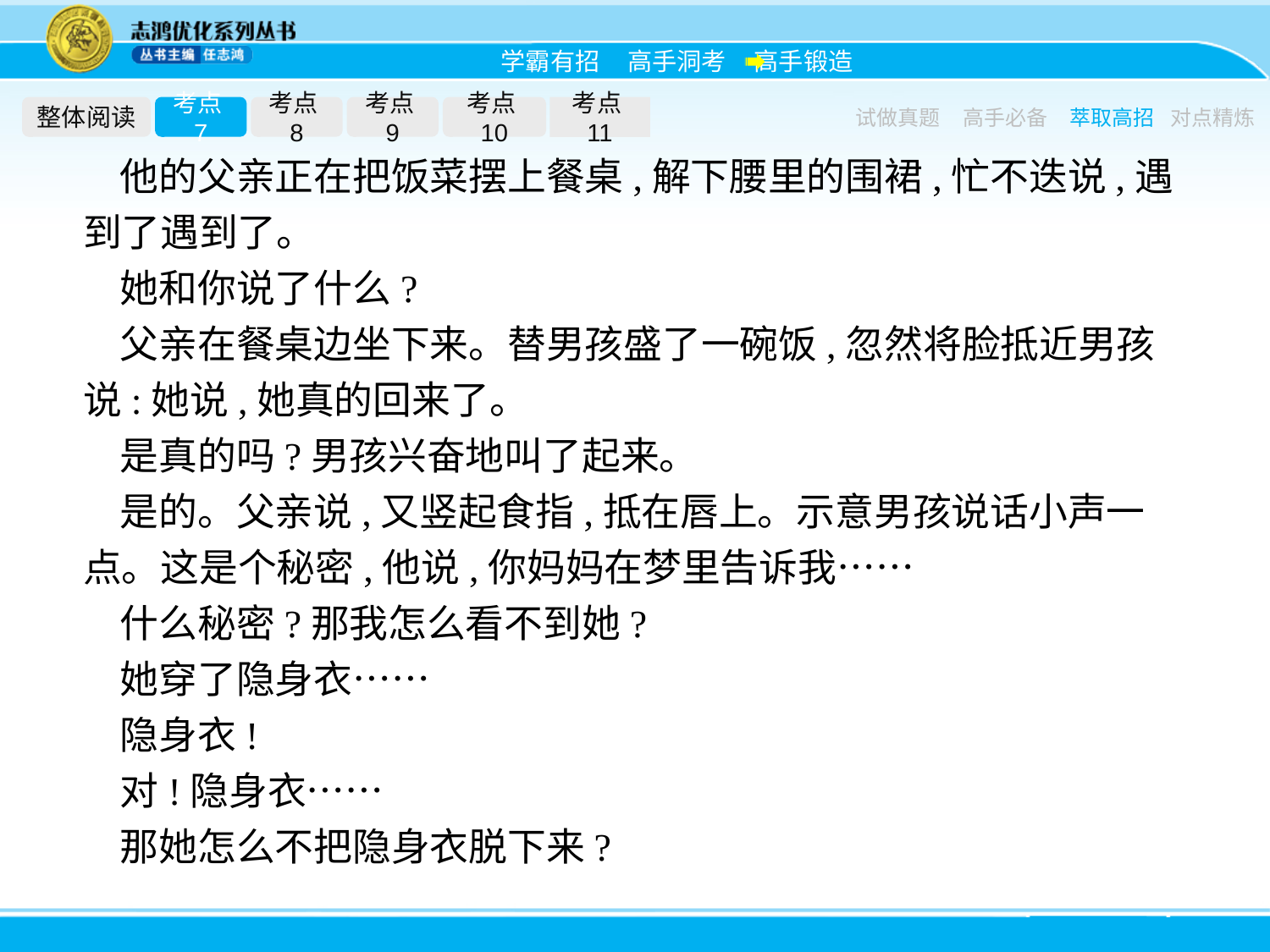

整体阅读
考点7
考点8
考点9
考点10
考点11
试做真题
高手必备
萃取高招
对点精炼
他的父亲正在把饭菜摆上餐桌,解下腰里的围裙,忙不迭说,遇到了遇到了。
她和你说了什么?
父亲在餐桌边坐下来。替男孩盛了一碗饭,忽然将脸抵近男孩说:她说,她真的回来了。
是真的吗?男孩兴奋地叫了起来。
是的。父亲说,又竖起食指,抵在唇上。示意男孩说话小声一点。这是个秘密,他说,你妈妈在梦里告诉我……
什么秘密?那我怎么看不到她?
她穿了隐身衣……
隐身衣!
对!隐身衣……
那她怎么不把隐身衣脱下来?